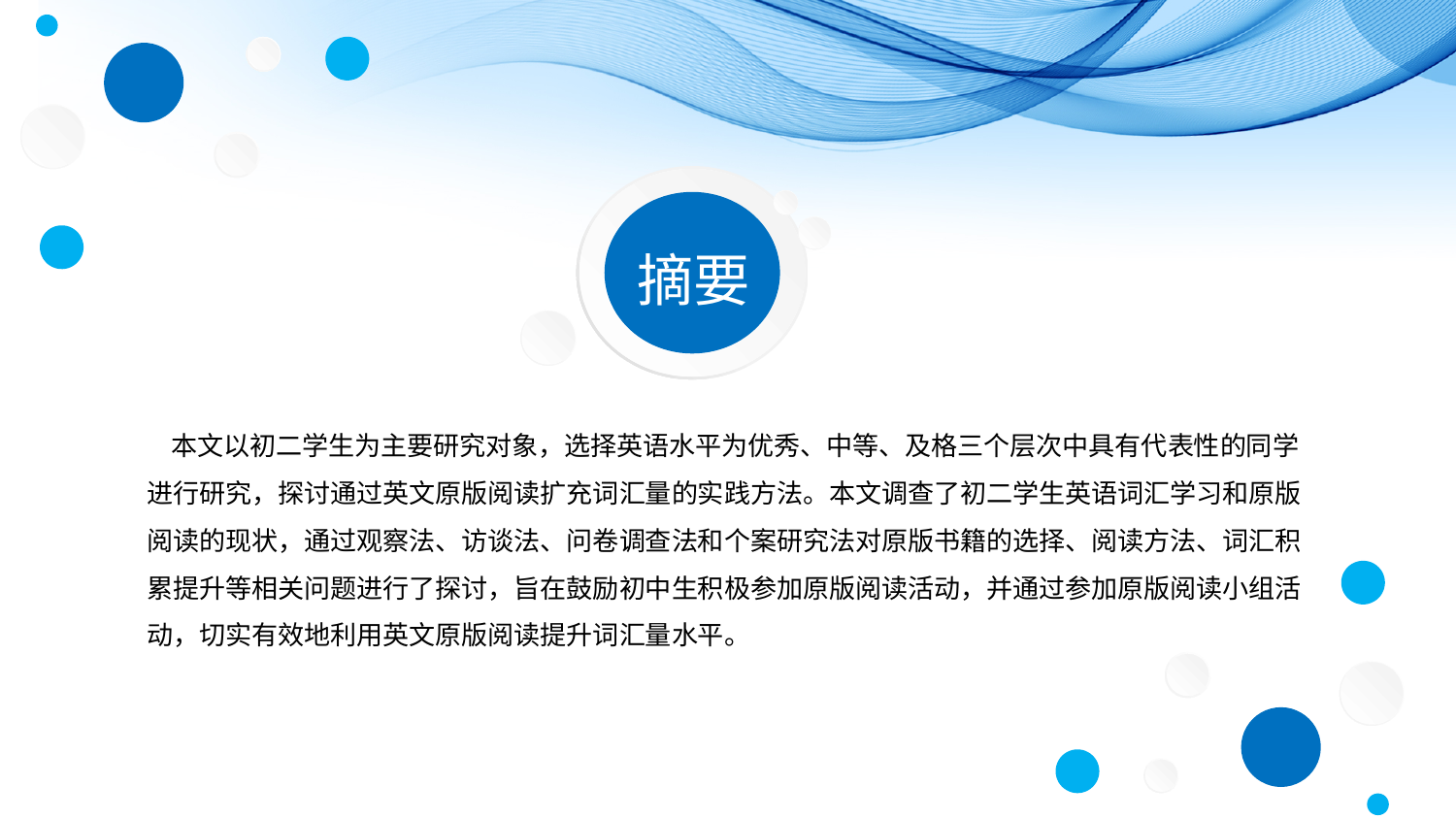

摘要

   本文以初二学生为主要研究对象，选择英语水平为优秀、中等、及格三个层次中具有代表性的同学进行研究，探讨通过英文原版阅读扩充词汇量的实践方法。本文调查了初二学生英语词汇学习和原版阅读的现状，通过观察法、访谈法、问卷调查法和个案研究法对原版书籍的选择、阅读方法、词汇积累提升等相关问题进行了探讨，旨在鼓励初中生积极参加原版阅读活动，并通过参加原版阅读小组活动，切实有效地利用英文原版阅读提升词汇量水平。